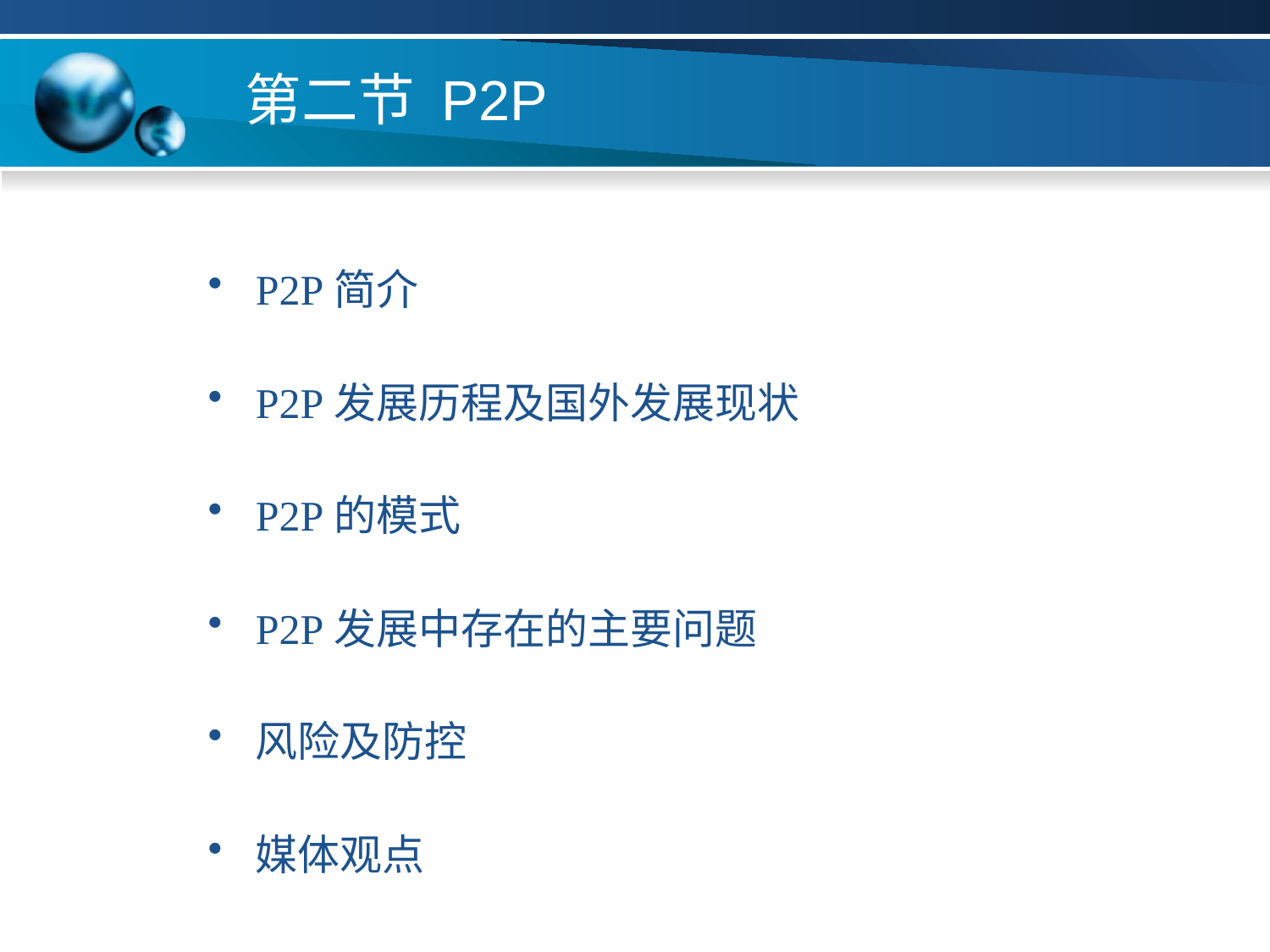

# 第二节 P2P
P2P简介
P2P发展历程及国外发展现状
P2P的模式
P2P发展中存在的主要问题
风险及防控
媒体观点